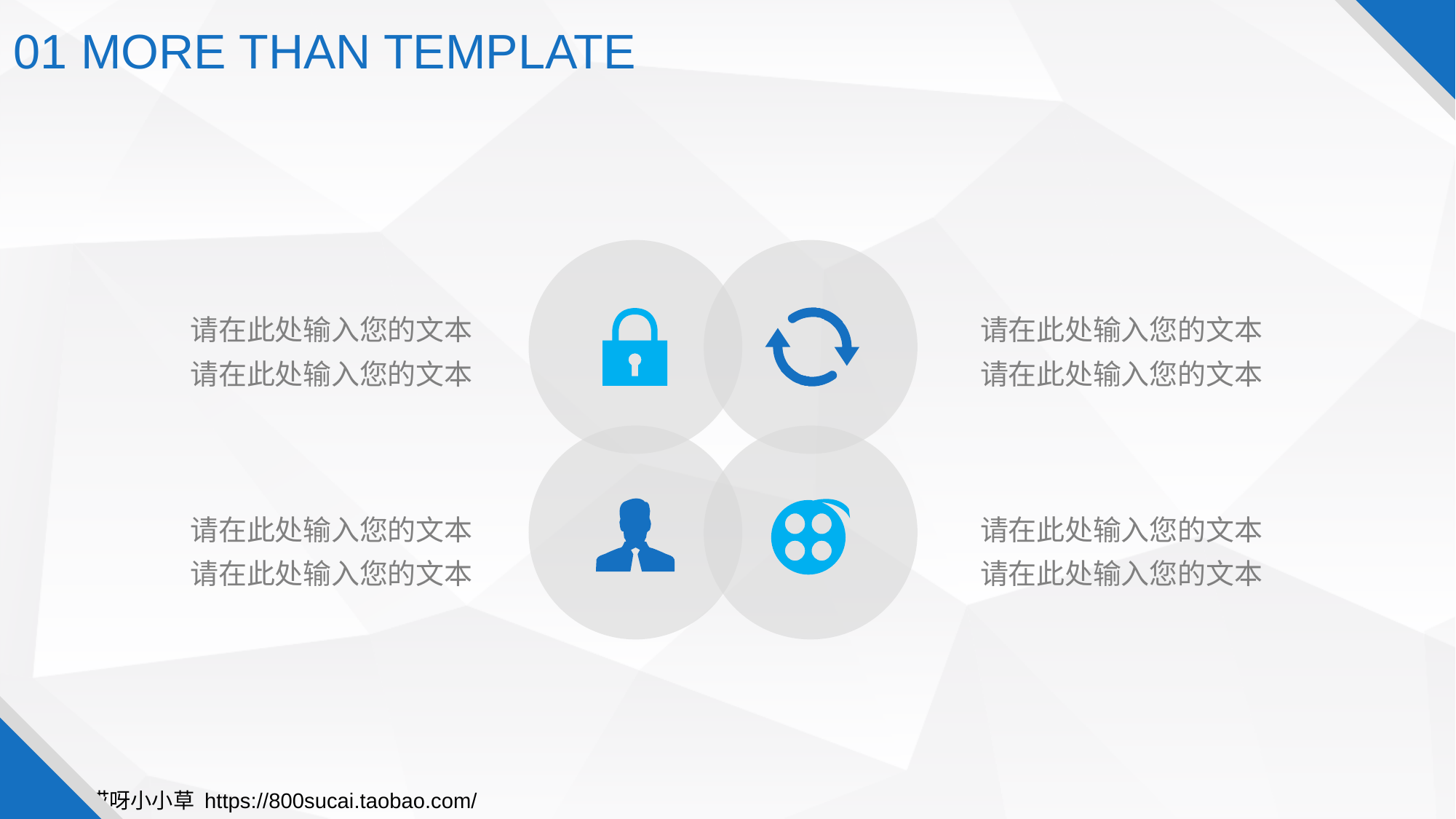

01 MORE THAN TEMPLATE

请在此处输入您的文本
请在此处输入您的文本
请在此处输入您的文本
请在此处输入您的文本

请在此处输入您的文本
请在此处输入您的文本

请在此处输入您的文本
请在此处输入您的文本

旺旺：哎呀小小草 https://800sucai.taobao.com/